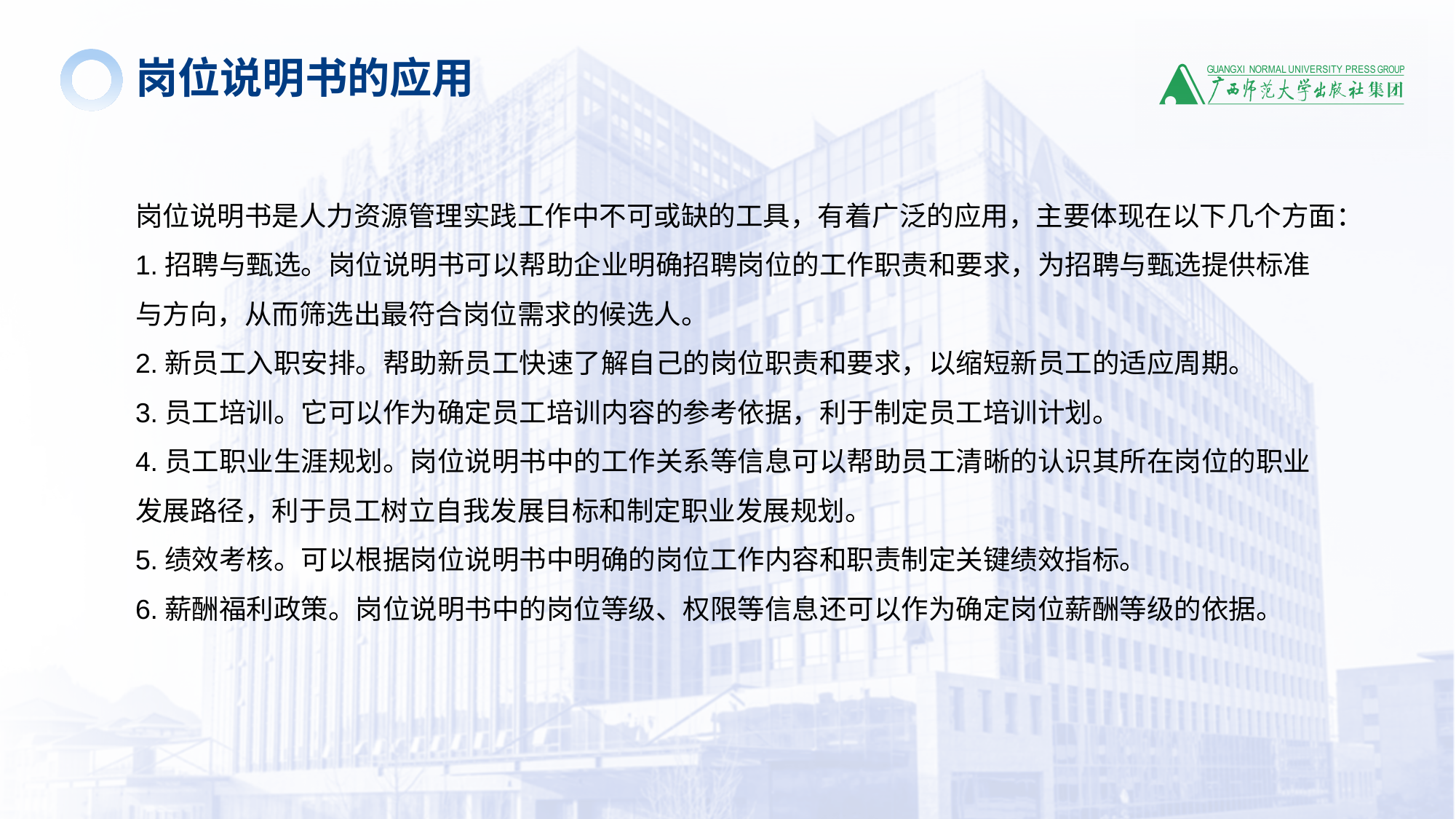

岗位说明书的应用

岗位说明书是人力资源管理实践工作中不可或缺的工具，有着广泛的应用，主要体现在以下几个方面：
1.招聘与甄选。岗位说明书可以帮助企业明确招聘岗位的工作职责和要求，为招聘与甄选提供标准与方向，从而筛选出最符合岗位需求的候选人。
2.新员工入职安排。帮助新员工快速了解自己的岗位职责和要求，以缩短新员工的适应周期。
3.员工培训。它可以作为确定员工培训内容的参考依据，利于制定员工培训计划。
4.员工职业生涯规划。岗位说明书中的工作关系等信息可以帮助员工清晰的认识其所在岗位的职业发展路径，利于员工树立自我发展目标和制定职业发展规划。
5.绩效考核。可以根据岗位说明书中明确的岗位工作内容和职责制定关键绩效指标。
6.薪酬福利政策。岗位说明书中的岗位等级、权限等信息还可以作为确定岗位薪酬等级的依据。